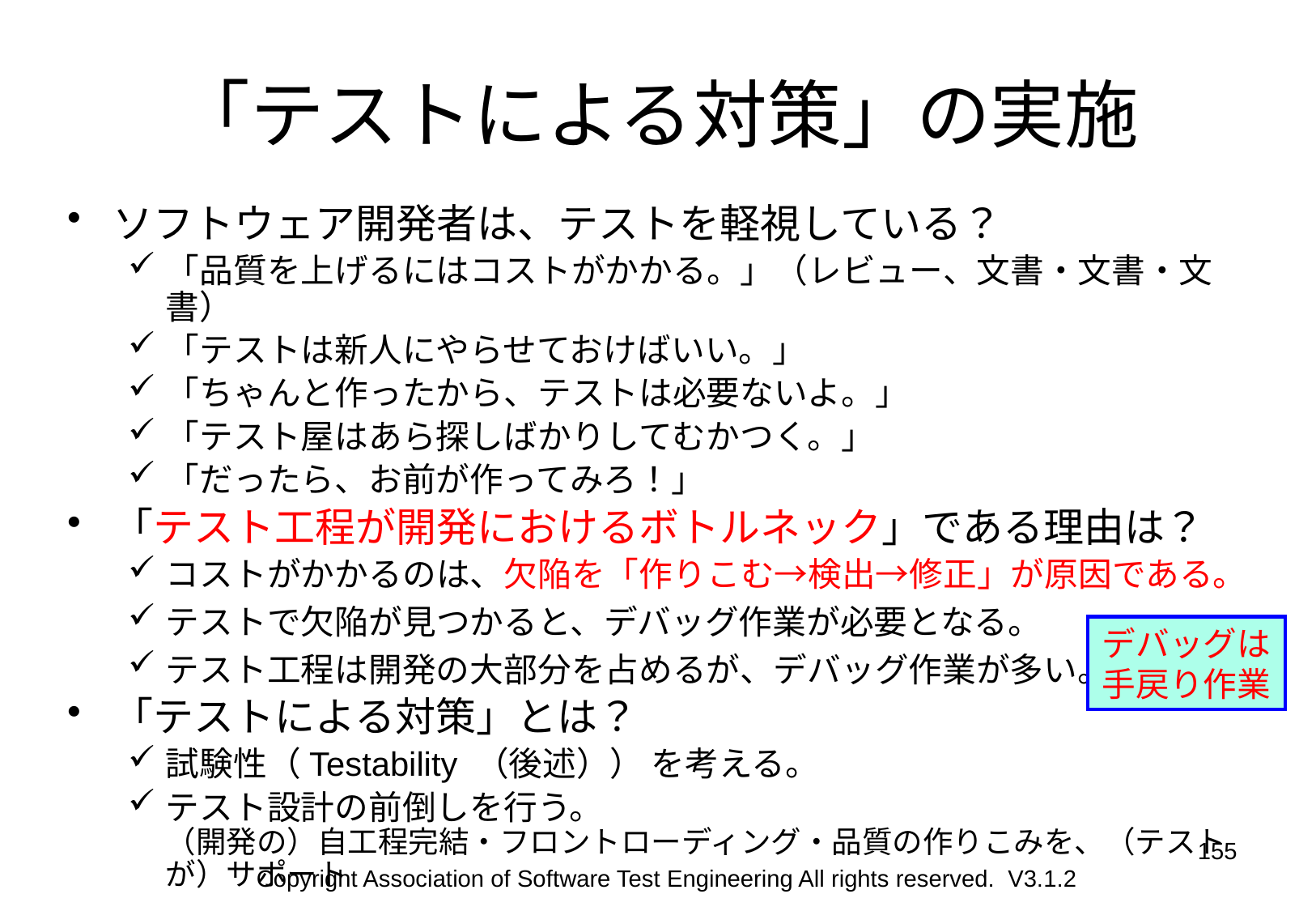

# 「テストによる対策」の実施
ソフトウェア開発者は、テストを軽視している？
「品質を上げるにはコストがかかる。」（レビュー、文書・文書・文書）
「テストは新人にやらせておけばいい。」
「ちゃんと作ったから、テストは必要ないよ。」
「テスト屋はあら探しばかりしてむかつく。」
「だったら、お前が作ってみろ！」
「テスト工程が開発におけるボトルネック」である理由は？
コストがかかるのは、欠陥を「作りこむ→検出→修正」が原因である。
テストで欠陥が見つかると、デバッグ作業が必要となる。
テスト工程は開発の大部分を占めるが、デバッグ作業が多い。
「テストによる対策」とは？
試験性（Testability （後述）） を考える。
テスト設計の前倒しを行う。
（開発の）自工程完結・フロントローディング・品質の作りこみを、（テストが）サポート
デバッグは
手戻り作業
155
Copyright Association of Software Test Engineering All rights reserved.  V3.1.2